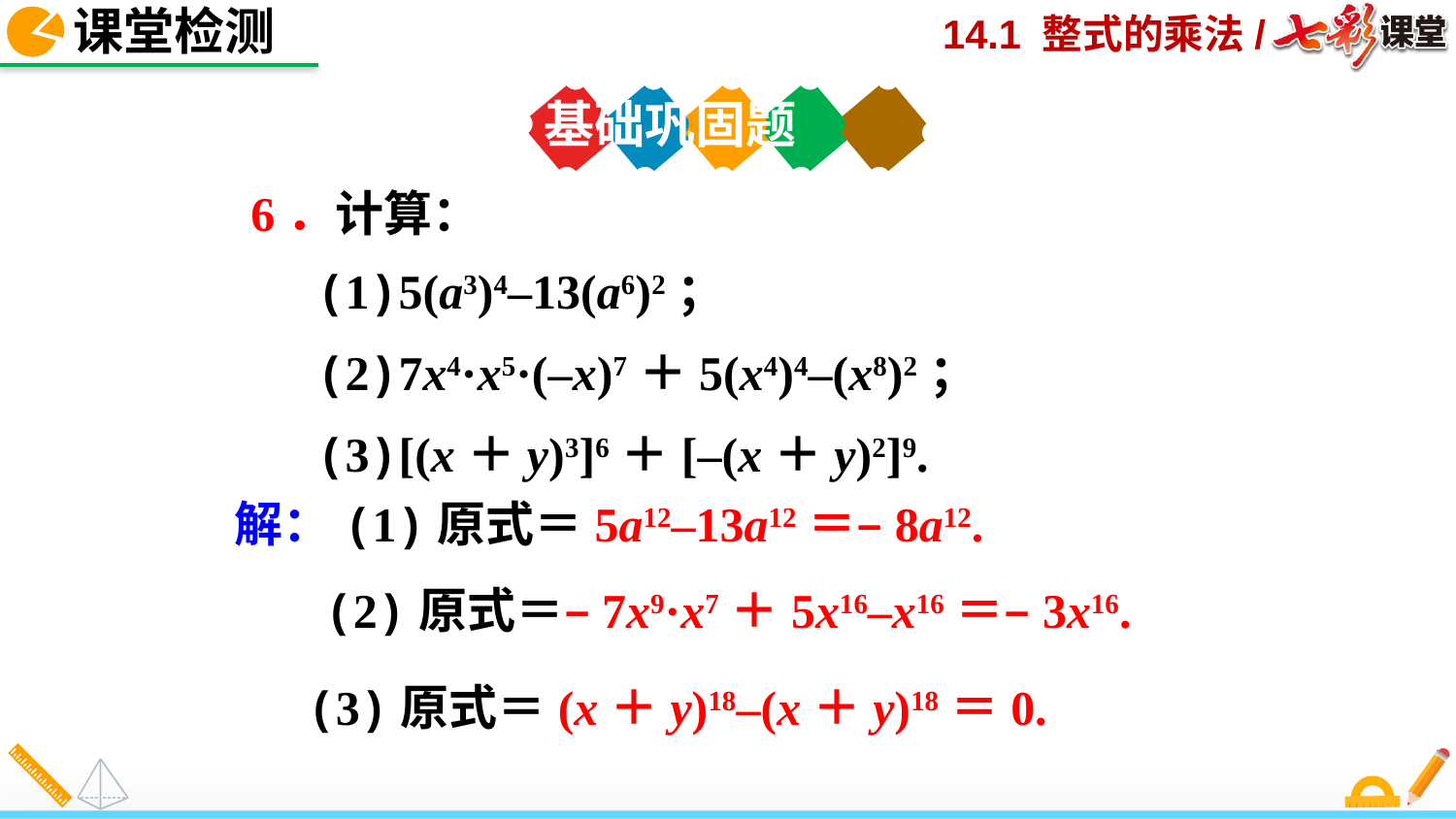

课堂检测

基础巩固题

6．计算：
(1)5(a3)4–13(a6)2；
(2)7x4·x5·(–x)7＋5(x4)4–(x8)2；
(3)[(x＋y)3]6＋[–(x＋y)2]9.
解：(1)原式＝5a12–13a12＝–8a12.
(2)原式＝–7x9·x7＋5x16–x16＝–3x16.
(3)原式＝(x＋y)18–(x＋y)18＝0.